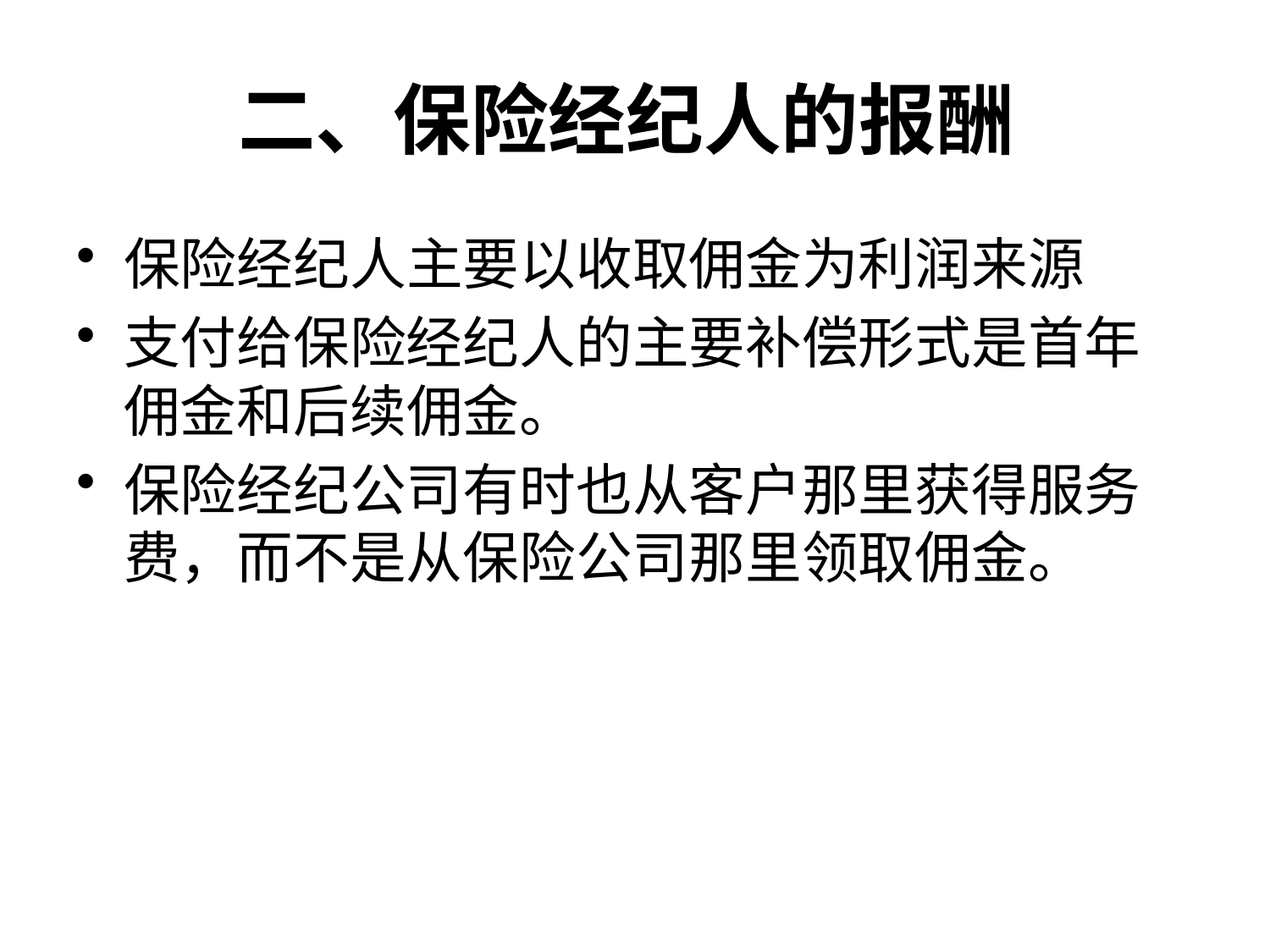

# 二、保险经纪人的报酬
保险经纪人主要以收取佣金为利润来源
支付给保险经纪人的主要补偿形式是首年佣金和后续佣金。
保险经纪公司有时也从客户那里获得服务费，而不是从保险公司那里领取佣金。